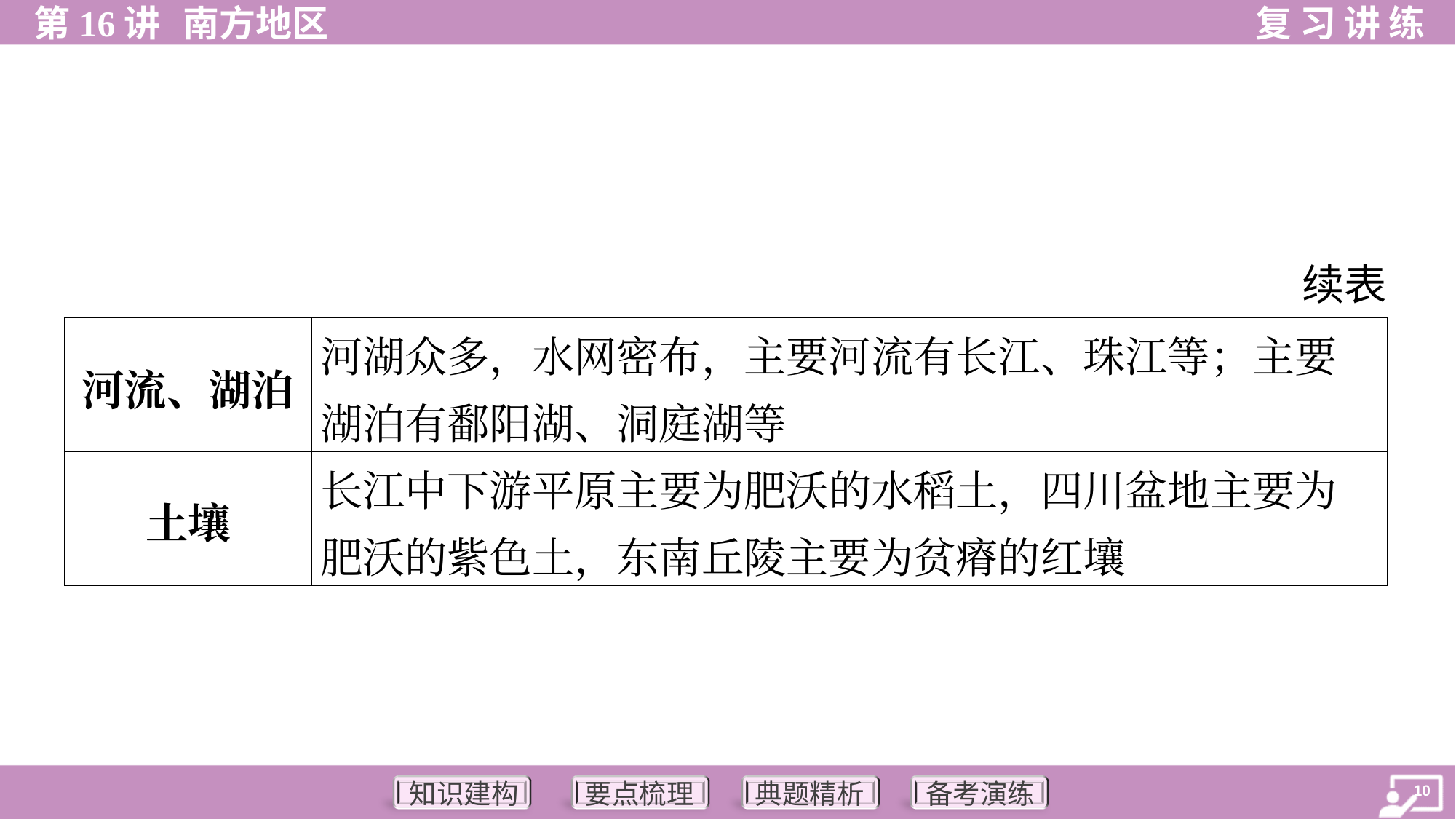

续表
| 河流、湖泊 | 河湖众多，水网密布，主要河流有长江、珠江等；主要湖泊有鄱阳湖、洞庭湖等 |
| --- | --- |
| 土壤 | 长江中下游平原主要为肥沃的水稻土，四川盆地主要为肥沃的紫色土，东南丘陵主要为贫瘠的红壤 |